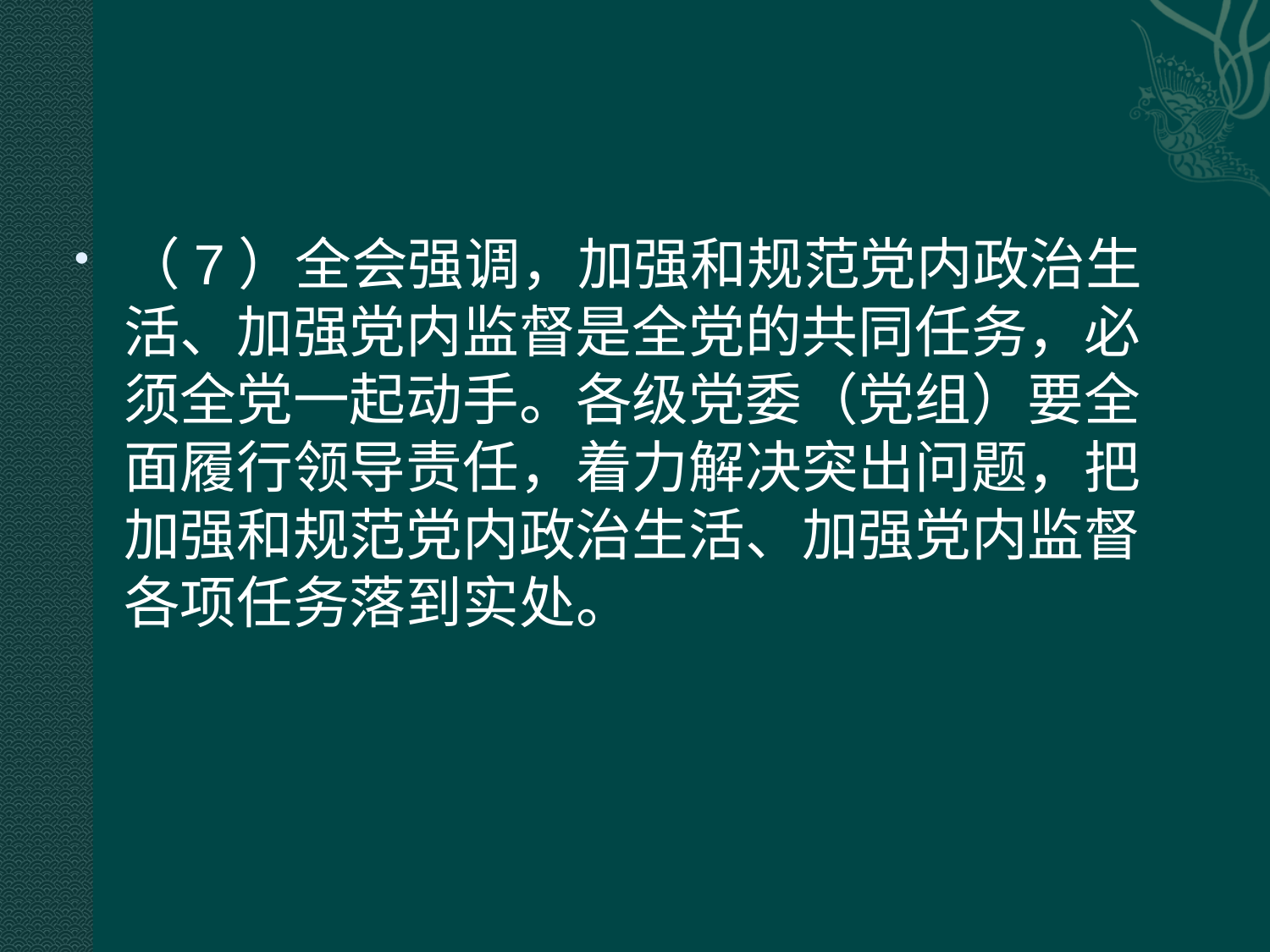

#
（7）全会强调，加强和规范党内政治生活、加强党内监督是全党的共同任务，必须全党一起动手。各级党委（党组）要全面履行领导责任，着力解决突出问题，把加强和规范党内政治生活、加强党内监督各项任务落到实处。